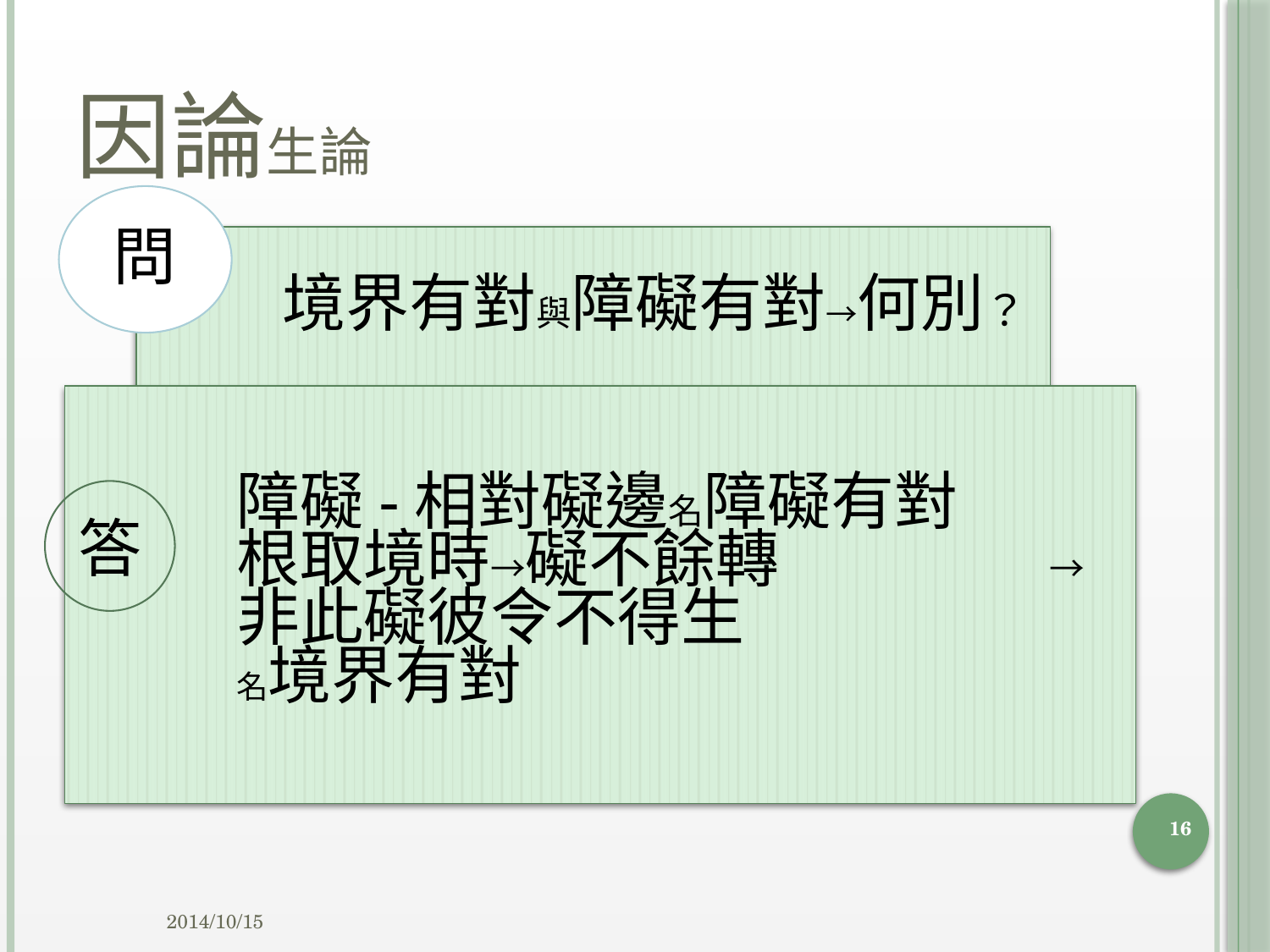

# 因論生論
境界有對與障礙有對→何別？
障礙-相對礙邊名障礙有對         根取境時→礙不餘轉                   →非此礙彼令不得生                       名境界有對
問
答
16
2014/10/15